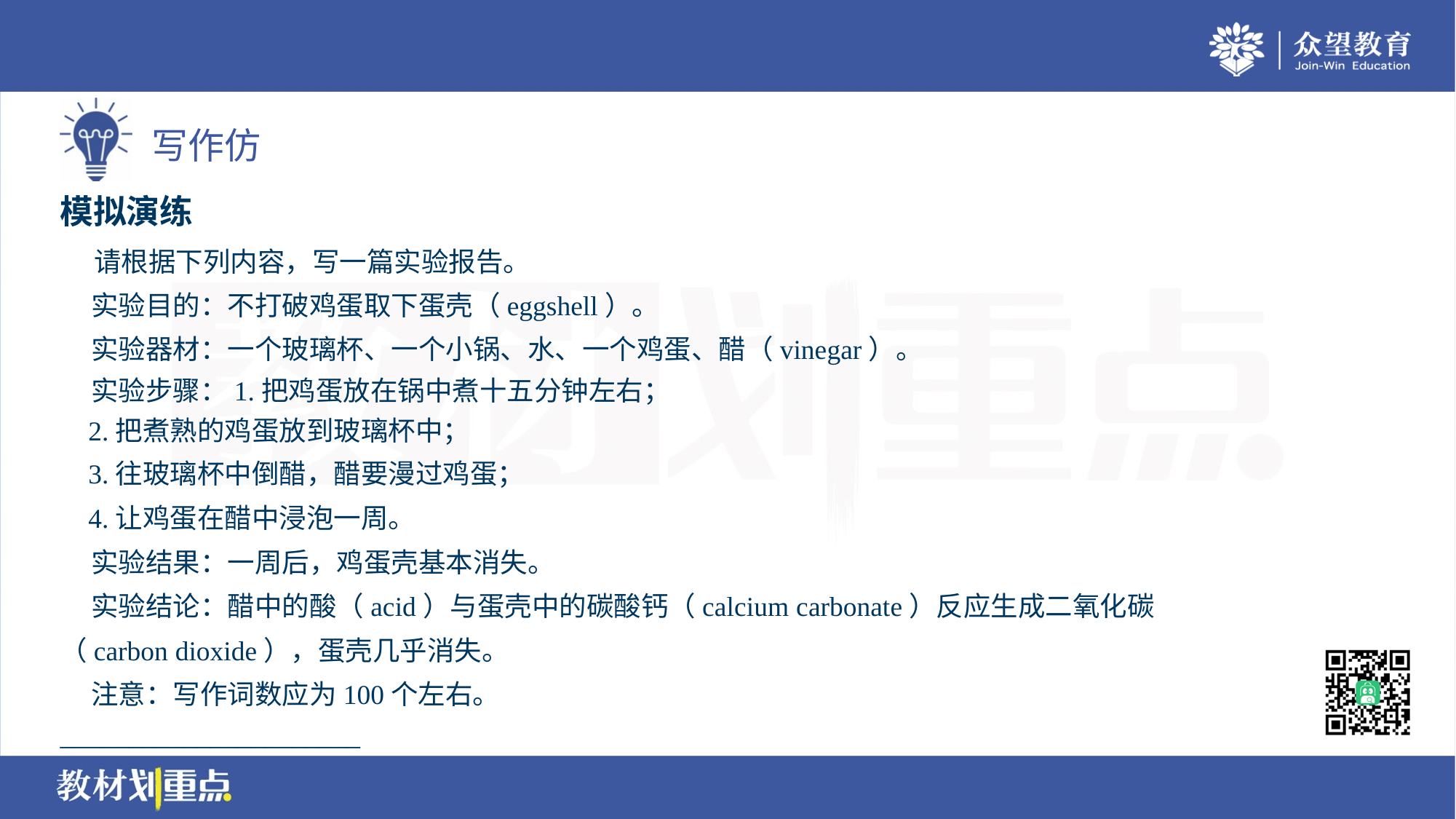

模拟演练
    请根据下列内容，写一篇实验报告。
    实验目的：不打破鸡蛋取下蛋壳（eggshell）。
    实验器材：一个玻璃杯、一个小锅、水、一个鸡蛋、醋（vinegar）。
    实验步骤：1.把鸡蛋放在锅中煮十五分钟左右；
    2.把煮熟的鸡蛋放到玻璃杯中；
    3.往玻璃杯中倒醋，醋要漫过鸡蛋；
    4.让鸡蛋在醋中浸泡一周。
    实验结果：一周后，鸡蛋壳基本消失。
    实验结论：醋中的酸（acid）与蛋壳中的碳酸钙（calcium carbonate）反应生成二氧化碳
（carbon dioxide），蛋壳几乎消失。
    注意：写作词数应为100个左右。
______________________